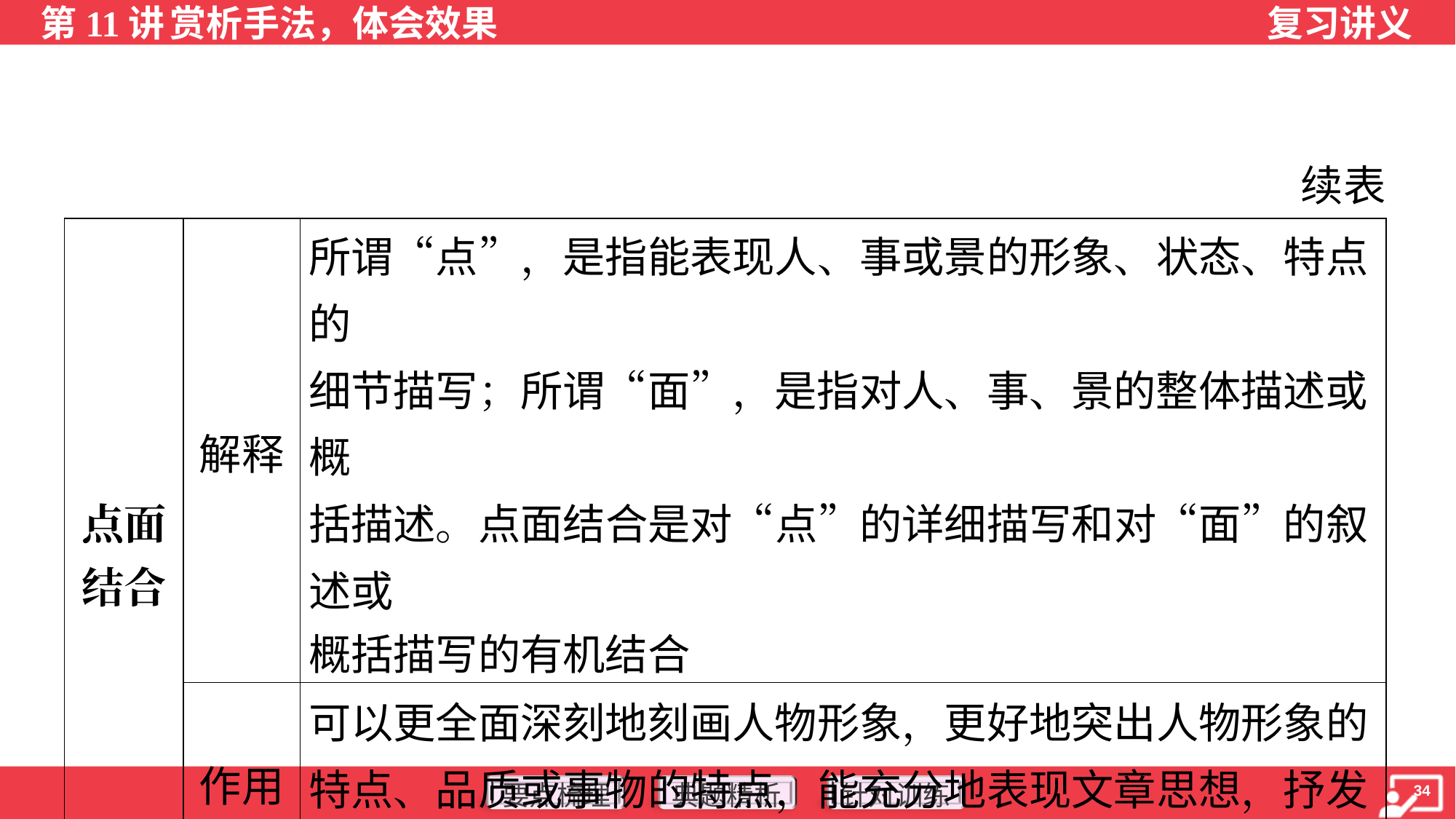

续表
| 点面 结合 | 解释 | 所谓“点”，是指能表现人、事或景的形象、状态、特点的 细节描写；所谓“面”，是指对人、事、景的整体描述或概 括描述。点面结合是对“点”的详细描写和对“面”的叙述或 概括描写的有机结合 |
| --- | --- | --- |
|  | 作用 | 可以更全面深刻地刻画人物形象，更好地突出人物形象的 特点、品质或事物的特点，能充分地表现文章思想，抒发 感情 |